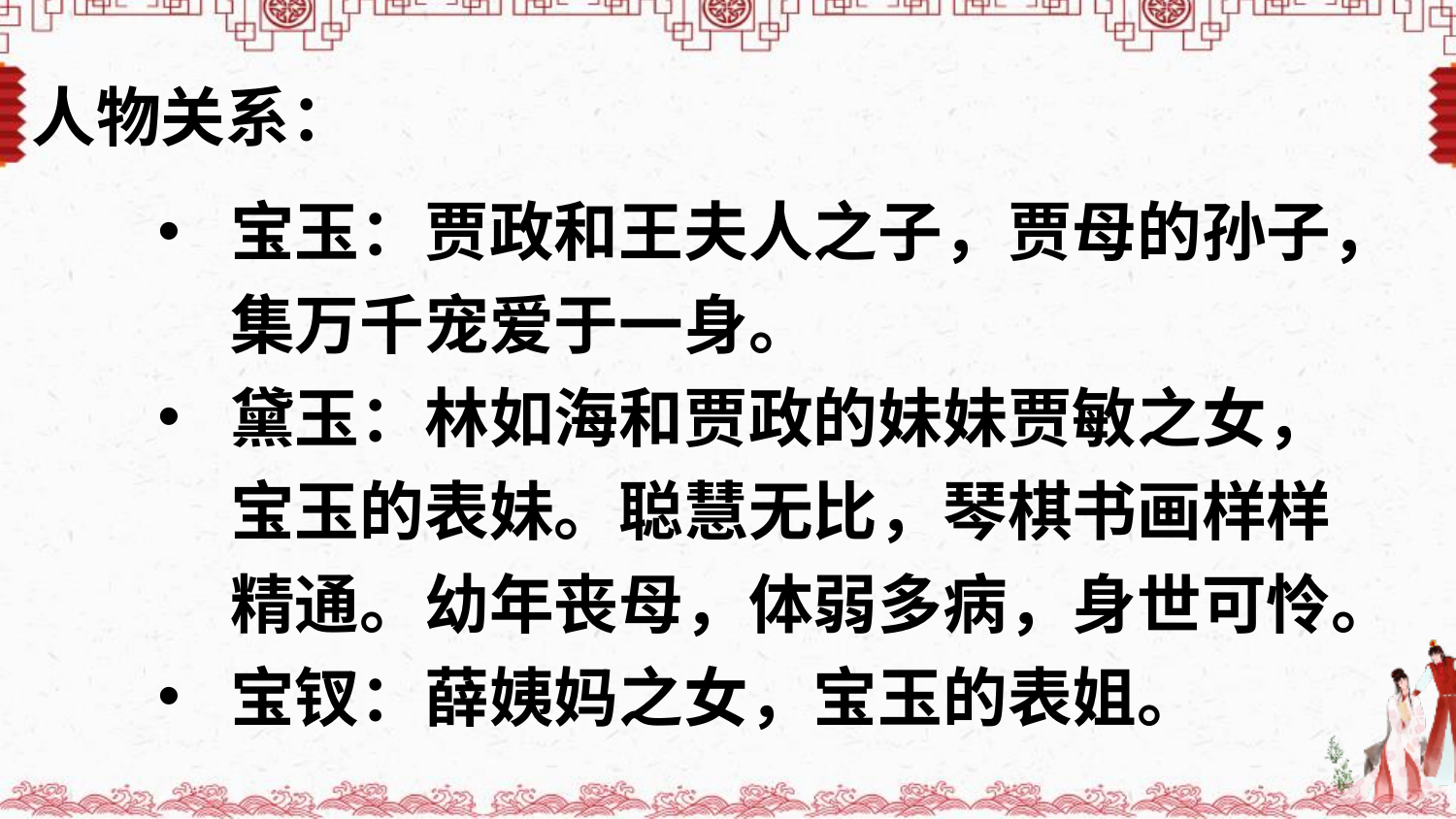

人物关系：
宝玉：贾政和王夫人之子，贾母的孙子，集万千宠爱于一身。
黛玉：林如海和贾政的妹妹贾敏之女，宝玉的表妹。聪慧无比，琴棋书画样样精通。幼年丧母，体弱多病，身世可怜。
宝钗：薛姨妈之女，宝玉的表姐。